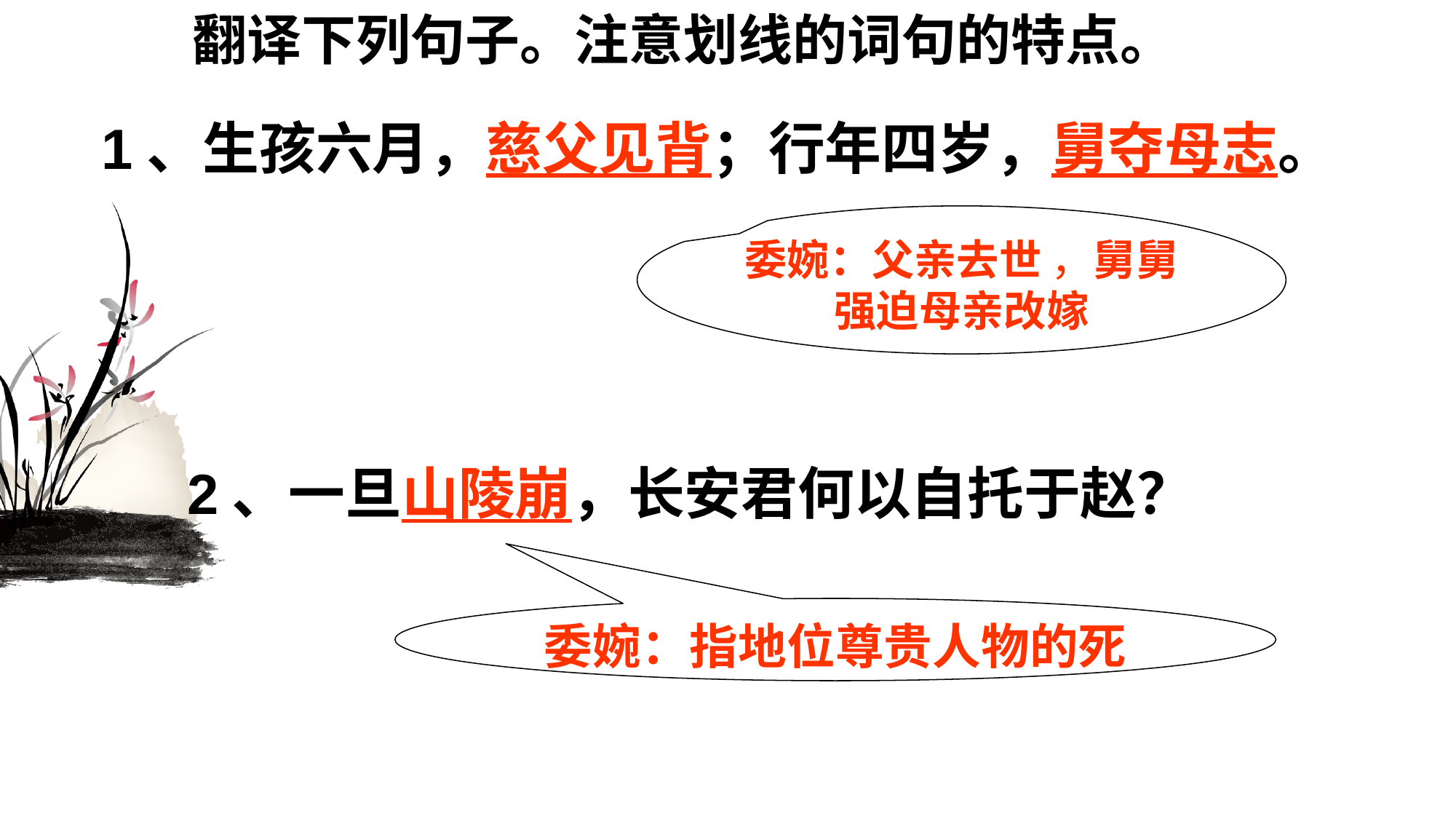

翻译下列句子。注意划线的词句的特点。
1、生孩六月，慈父见背；行年四岁，舅夺母志。
委婉：父亲去世 ，舅舅强迫母亲改嫁

2、一旦山陵崩，长安君何以自托于赵？
委婉：指地位尊贵人物的死